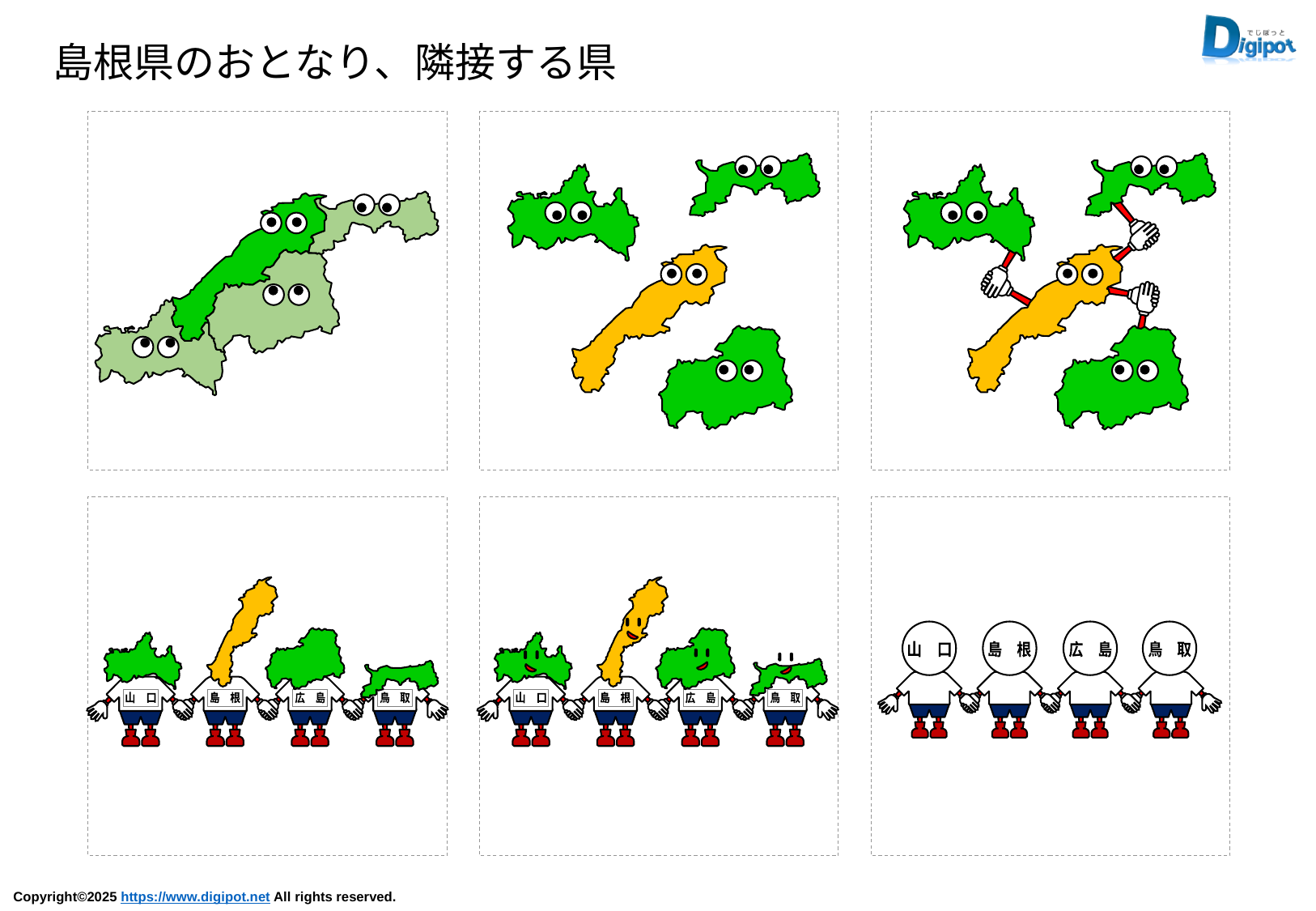

島根県のおとなり、隣接する県

山　口

島　根

鳥　取

広　島

山　口

島　根

鳥　取

広　島

山　口

島　根

広　島

鳥　取